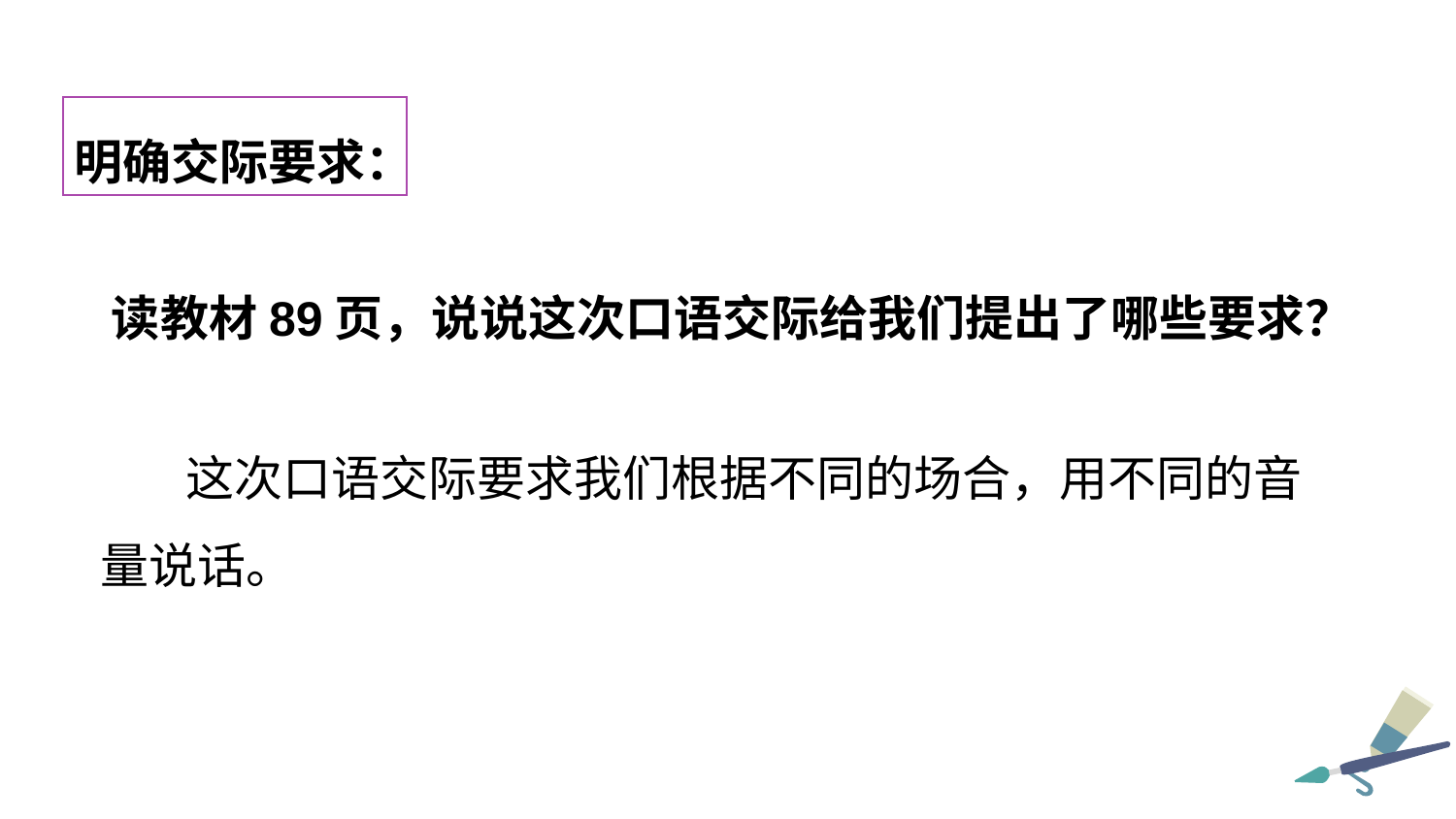

明确交际要求：
读教材89页，说说这次口语交际给我们提出了哪些要求？
这次口语交际要求我们根据不同的场合，用不同的音量说话。